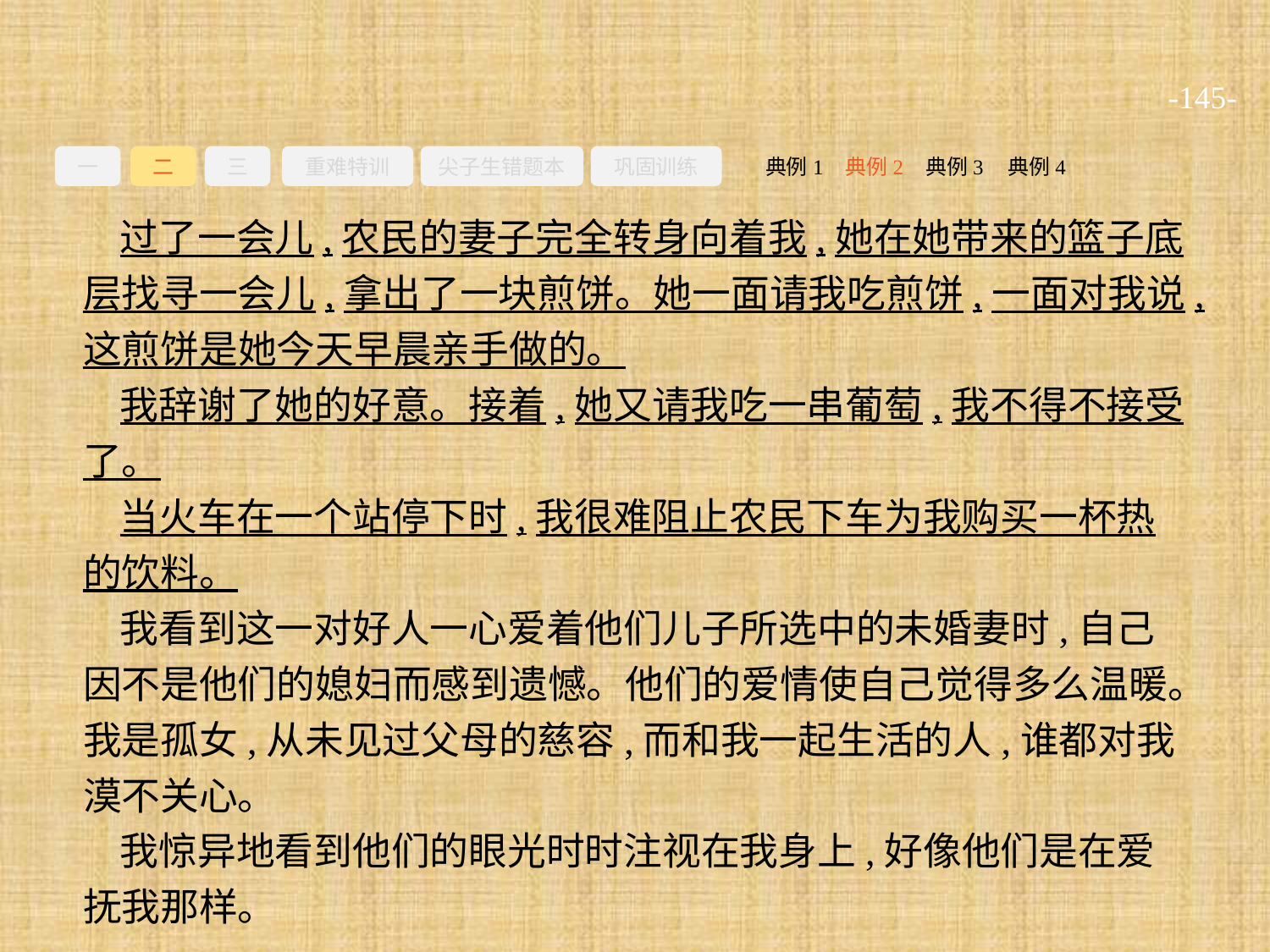

-145-
一
二
三
重难特训
尖子生错题本
巩固训练
典例3
典例2
典例4
典例1
过了一会儿,农民的妻子完全转身向着我,她在她带来的篮子底层找寻一会儿,拿出了一块煎饼。她一面请我吃煎饼,一面对我说,这煎饼是她今天早晨亲手做的。
我辞谢了她的好意。接着,她又请我吃一串葡萄,我不得不接受了。
当火车在一个站停下时,我很难阻止农民下车为我购买一杯热的饮料。
我看到这一对好人一心爱着他们儿子所选中的未婚妻时,自己因不是他们的媳妇而感到遗憾。他们的爱情使自己觉得多么温暖。我是孤女,从未见过父母的慈容,而和我一起生活的人,谁都对我漠不关心。
我惊异地看到他们的眼光时时注视在我身上,好像他们是在爱抚我那样。